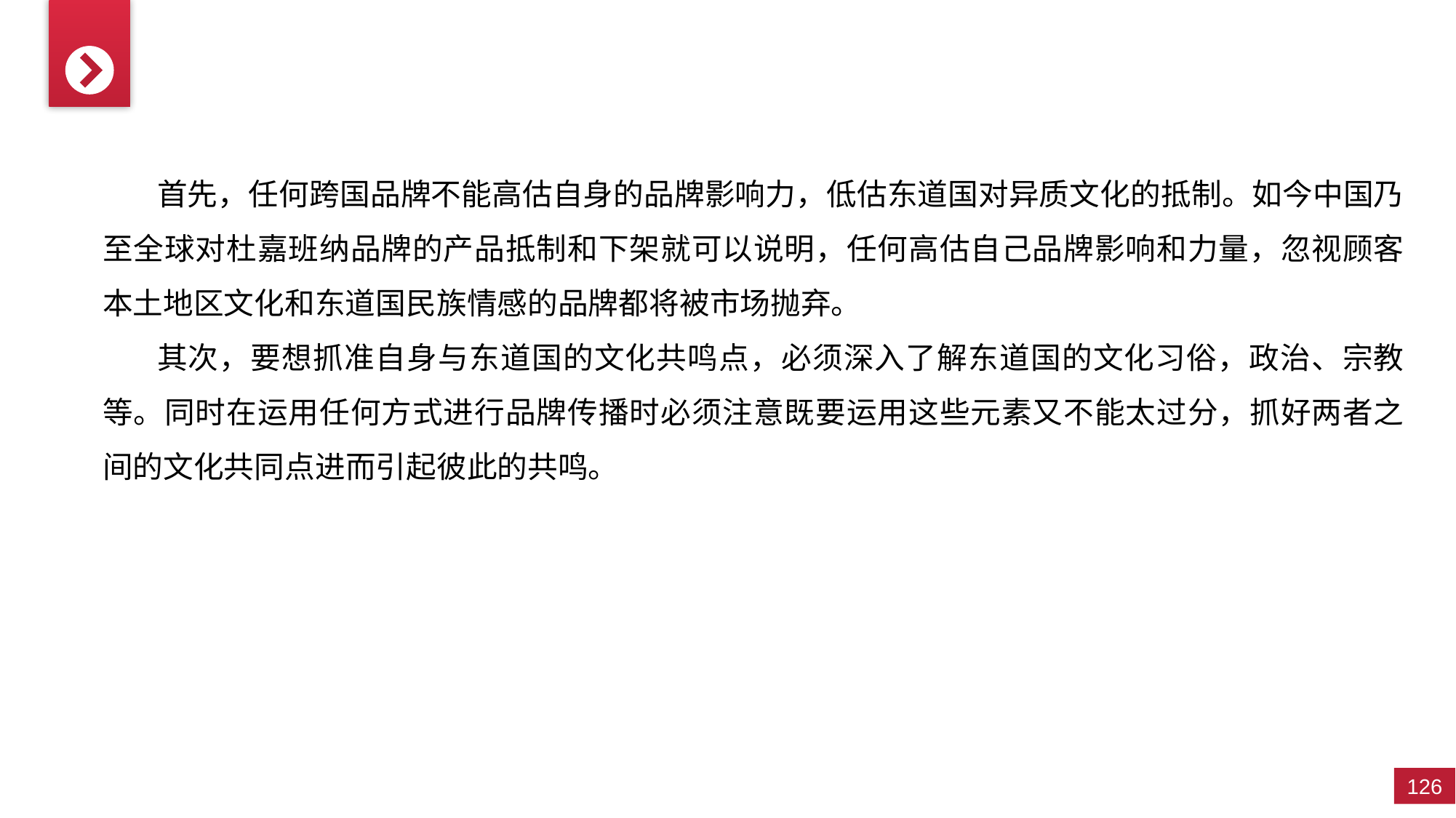

首先，任何跨国品牌不能高估自身的品牌影响力，低估东道国对异质文化的抵制。如今中国乃至全球对杜嘉班纳品牌的产品抵制和下架就可以说明，任何高估自己品牌影响和力量，忽视顾客本土地区文化和东道国民族情感的品牌都将被市场抛弃。
其次，要想抓准自身与东道国的文化共鸣点，必须深入了解东道国的文化习俗，政治、宗教等。同时在运用任何方式进行品牌传播时必须注意既要运用这些元素又不能太过分，抓好两者之间的文化共同点进而引起彼此的共鸣。